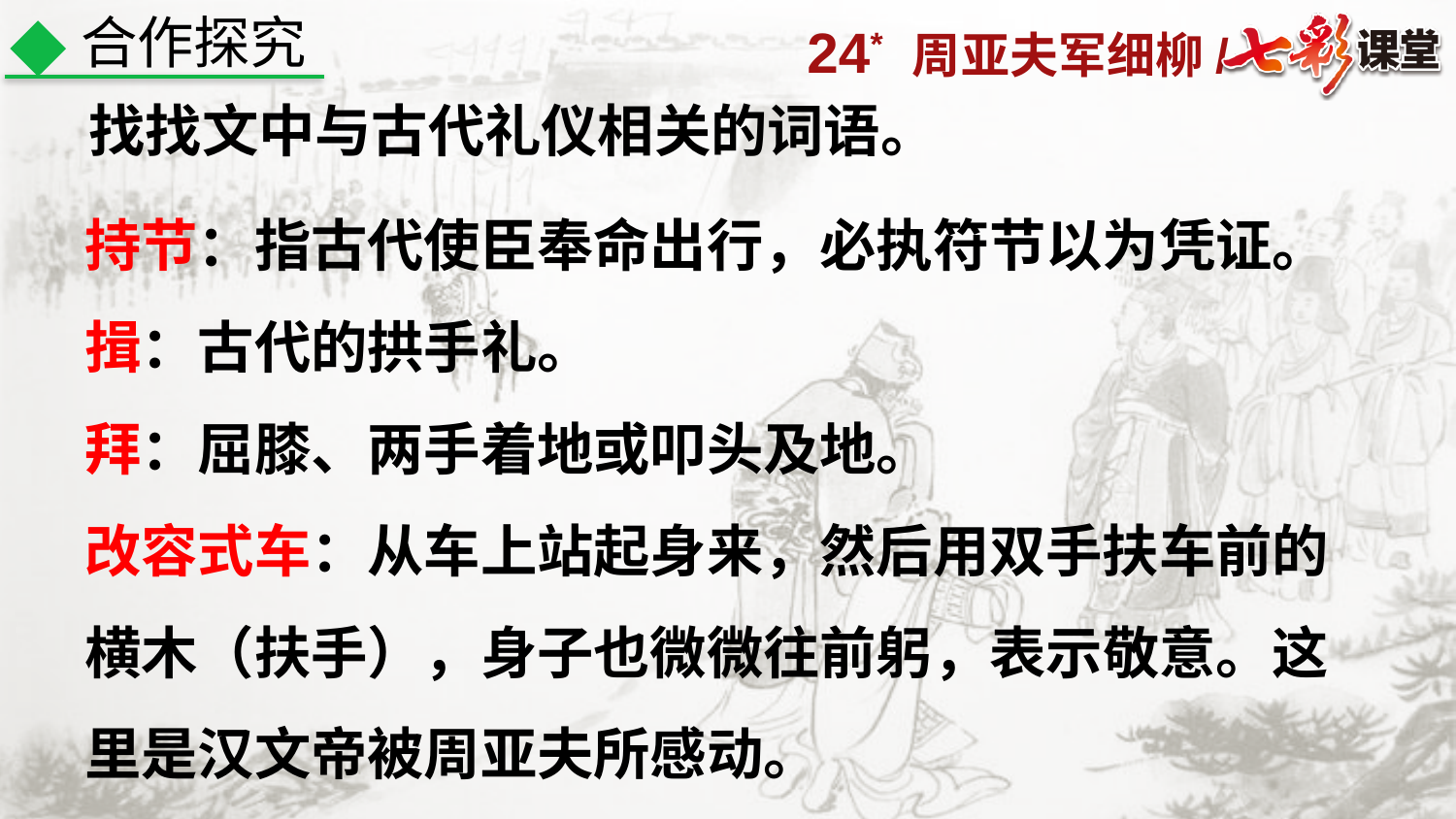

合作探究

找找文中与古代礼仪相关的词语。
持节：指古代使臣奉命出行，必执符节以为凭证。
揖：古代的拱手礼。
拜：屈膝、两手着地或叩头及地。
改容式车：从车上站起身来，然后用双手扶车前的横木（扶手），身子也微微往前躬，表示敬意。这里是汉文帝被周亚夫所感动。